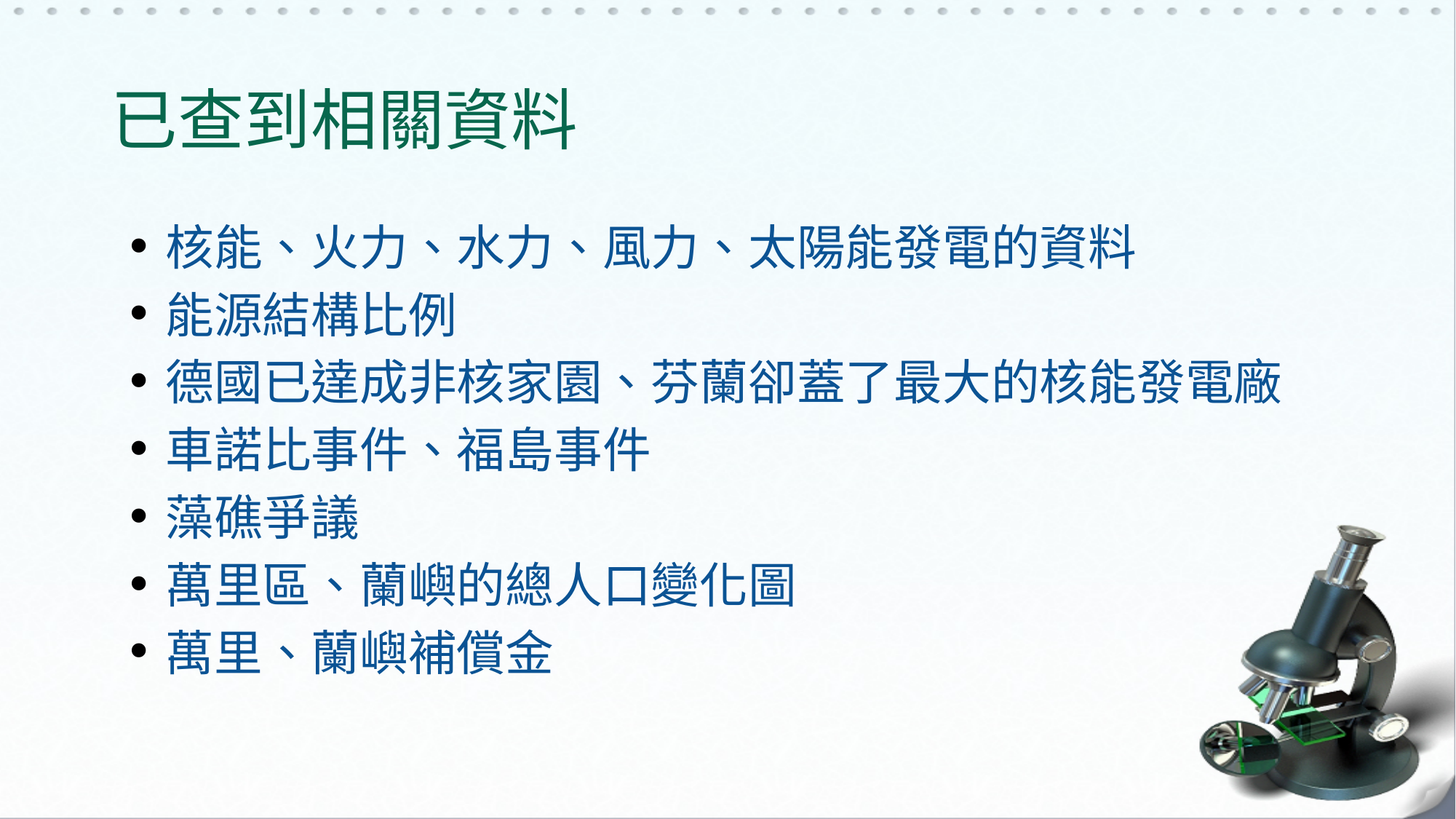

# 已查到相關資料
核能、火力、水力、風力、太陽能發電的資料
能源結構比例
德國已達成非核家園、芬蘭卻蓋了最大的核能發電廠
車諾比事件、福島事件
藻礁爭議
萬里區、蘭嶼的總人口變化圖
萬里、蘭嶼補償金